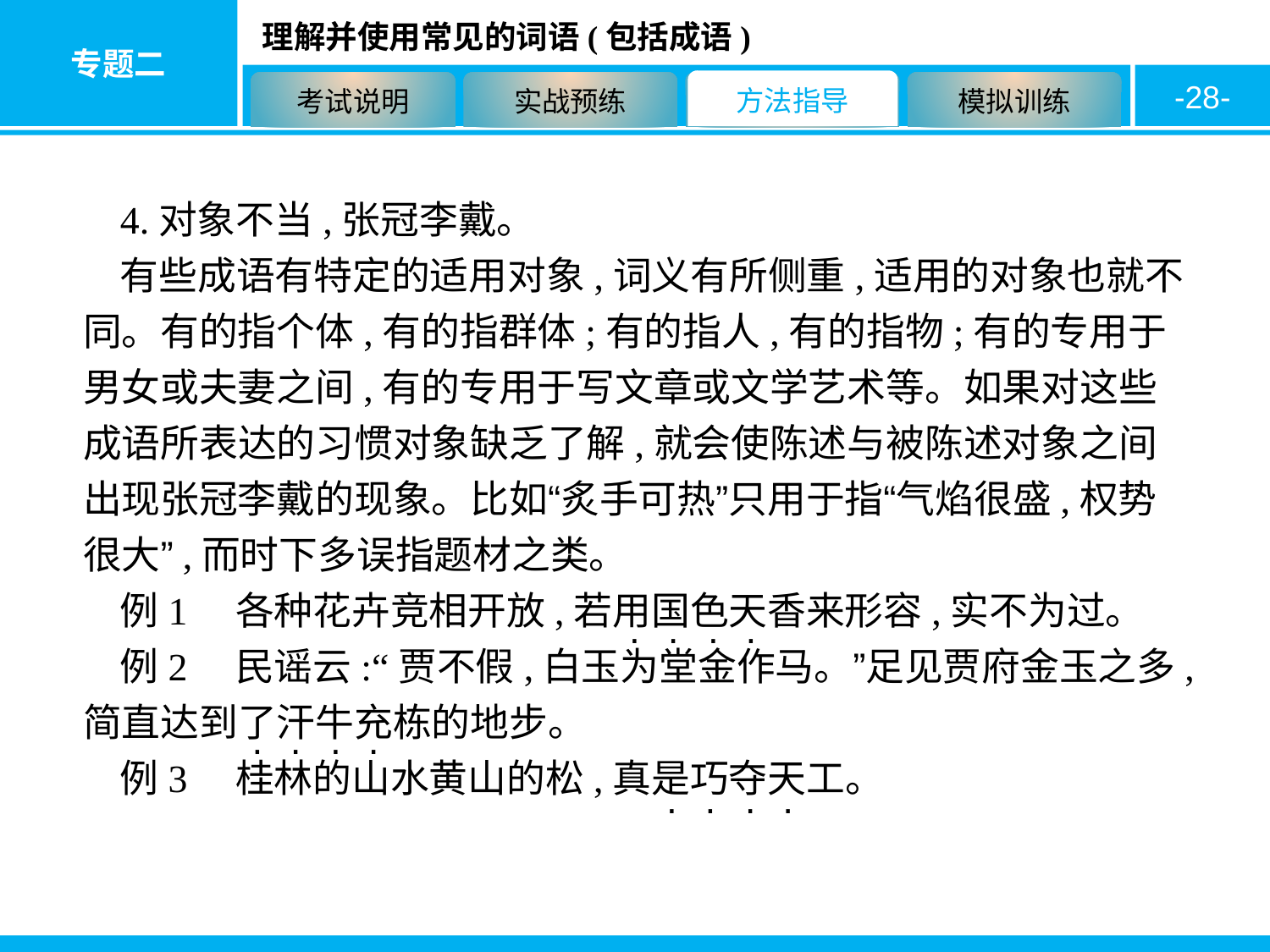

-28-
4.对象不当,张冠李戴。
有些成语有特定的适用对象,词义有所侧重,适用的对象也就不同。有的指个体,有的指群体;有的指人,有的指物;有的专用于男女或夫妻之间,有的专用于写文章或文学艺术等。如果对这些成语所表达的习惯对象缺乏了解,就会使陈述与被陈述对象之间出现张冠李戴的现象。比如“炙手可热”只用于指“气焰很盛,权势很大”,而时下多误指题材之类。
例1　各种花卉竞相开放,若用国色天香来形容,实不为过。
例2　民谣云:“贾不假,白玉为堂金作马。”足见贾府金玉之多,简直达到了汗牛充栋的地步。
例3　桂林的山水黄山的松,真是巧夺天工。
·
·
·
·
·
·
·
·
·
·
·
·